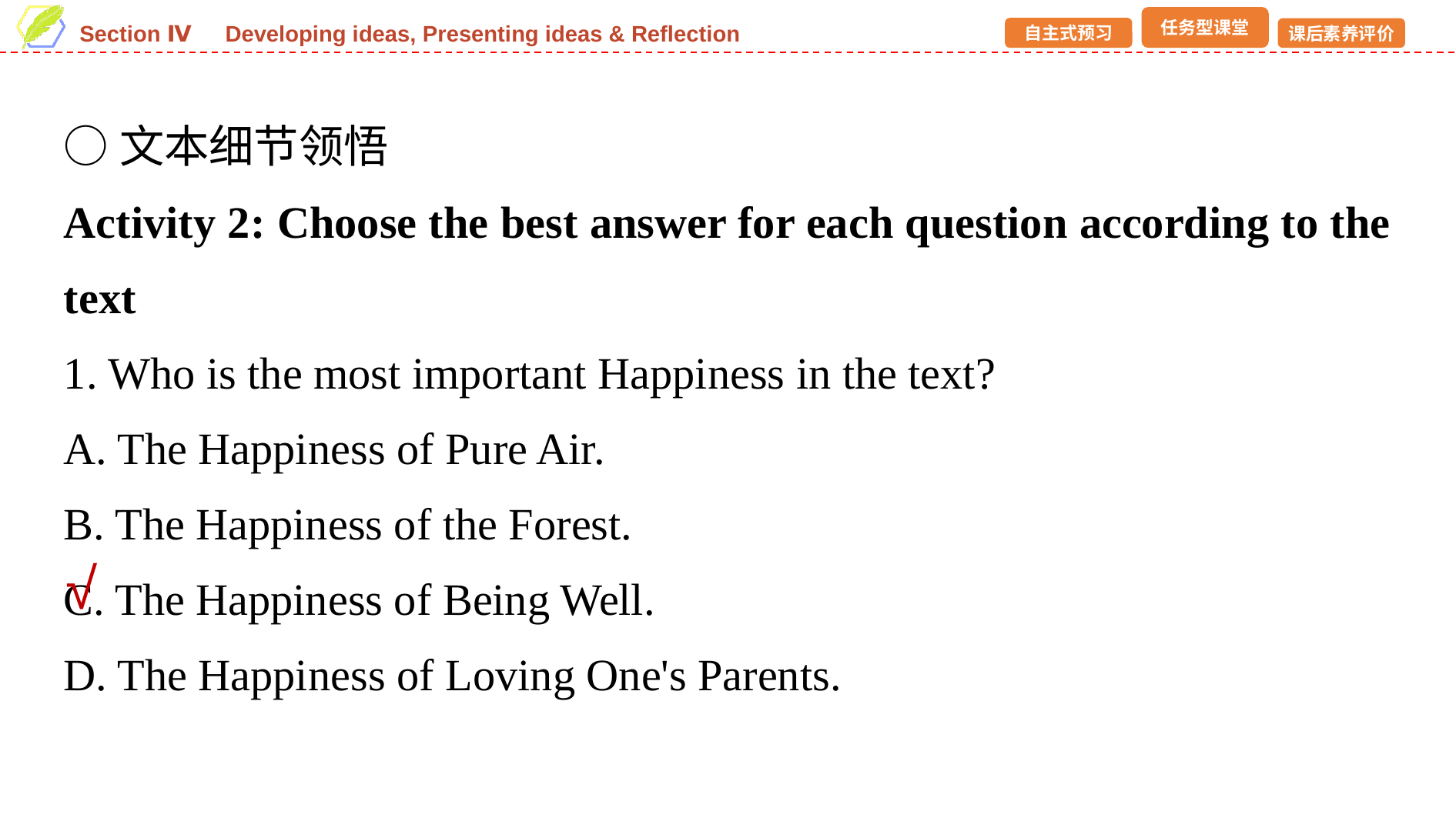

○文本细节领悟
Activity 2: Choose the best answer for each question according to the text
1. Who is the most important Happiness in the text?
A. The Happiness of Pure Air.
B. The Happiness of the Forest.
C. The Happiness of Being Well.
D. The Happiness of Loving One's Parents.
√